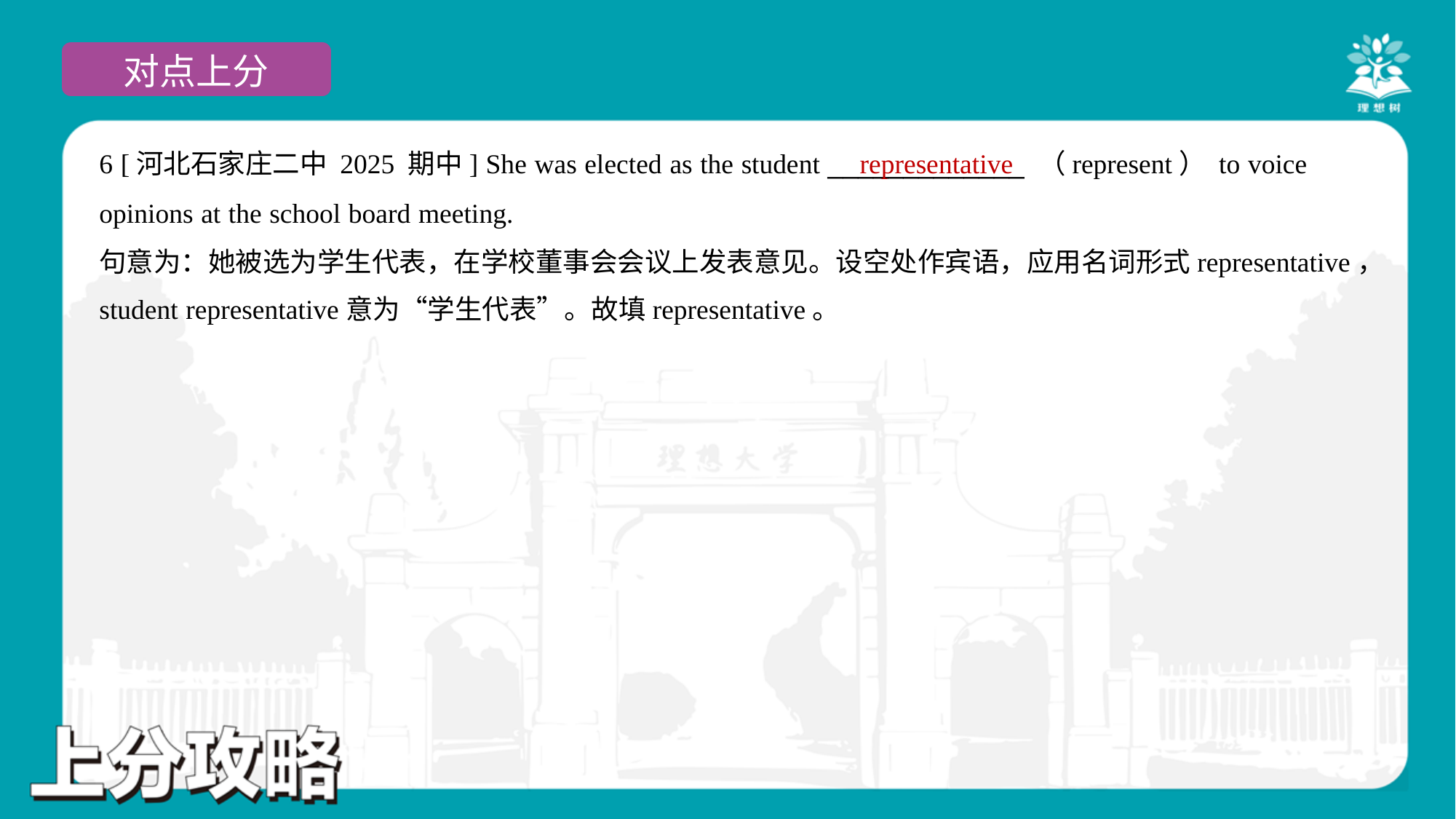

6 [河北石家庄二中 2025 期中] She was elected as the student _____________ （represent） to voice
opinions at the school board meeting.
representative
句意为：她被选为学生代表，在学校董事会会议上发表意见。设空处作宾语，应用名词形式representative，
student representative意为“学生代表”。故填representative。